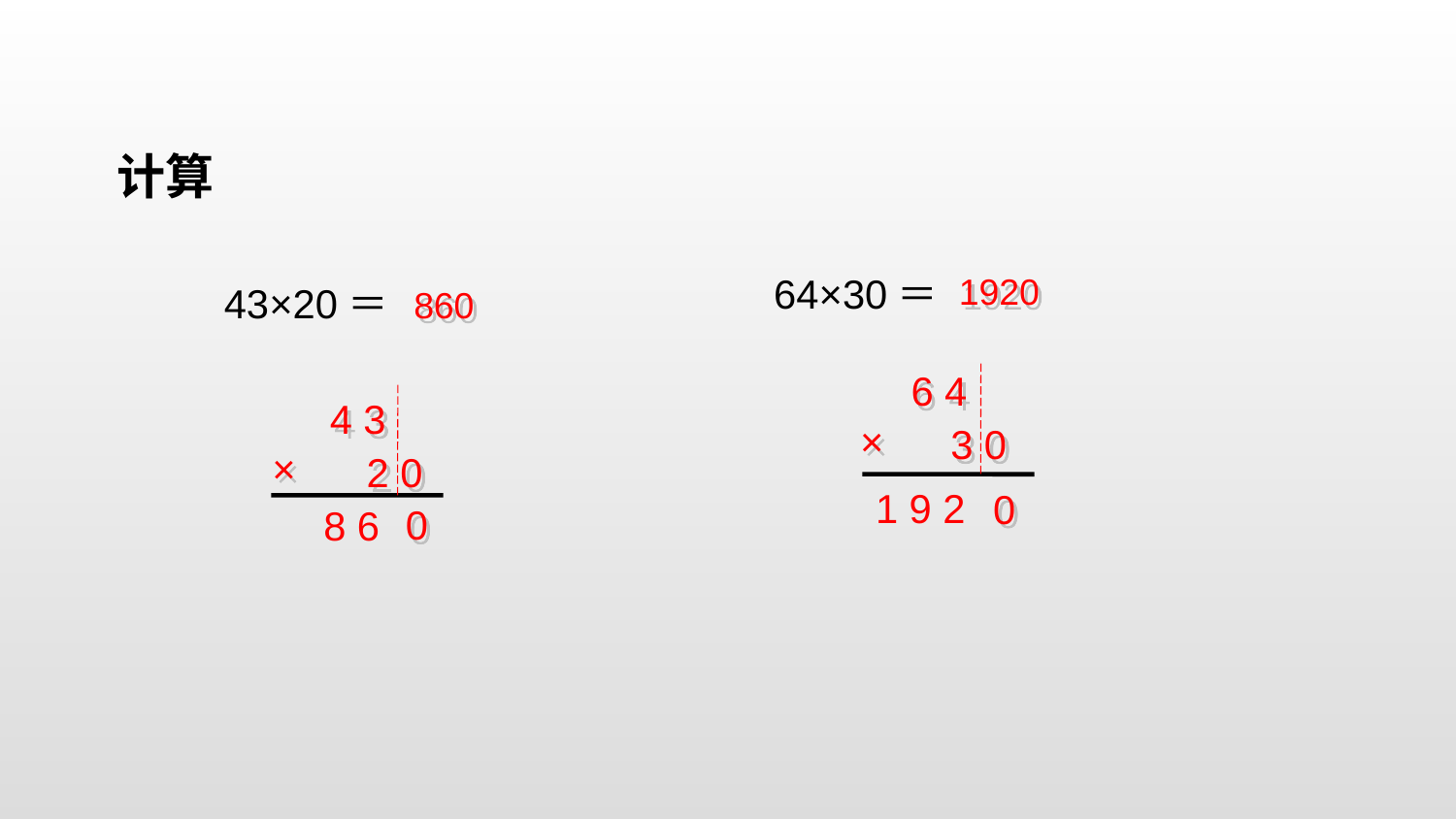

计算
  1920
860
64×30＝
43×20＝
6 4
×
3 0

1 9 2
0
4 3
×
2 0
8 6

 0